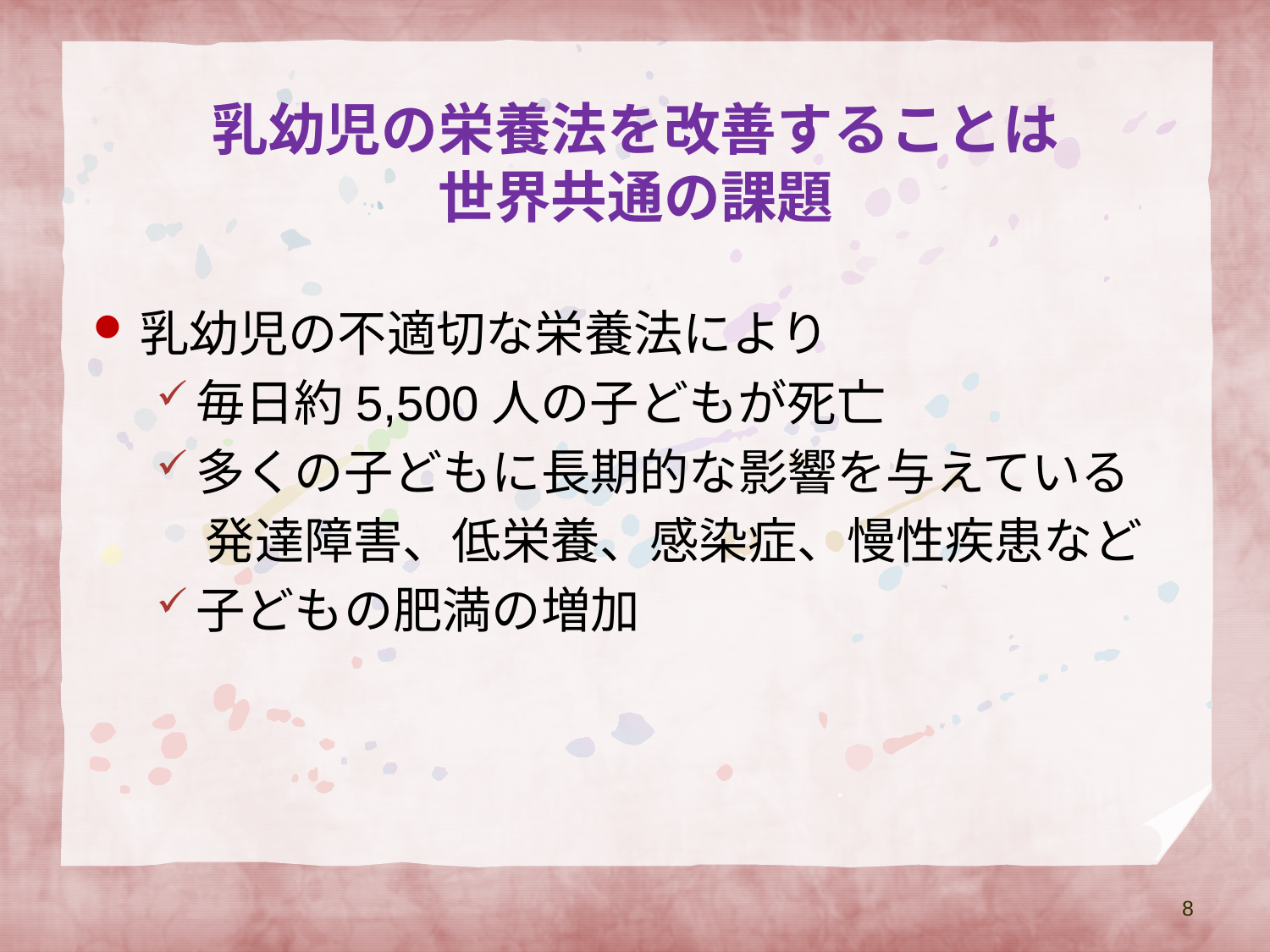

# 乳幼児の栄養法を改善することは 世界共通の課題
乳幼児の不適切な栄養法により
毎日約5,500人の子どもが死亡
多くの子どもに長期的な影響を与えている
　発達障害、低栄養、感染症、慢性疾患など
子どもの肥満の増加

8